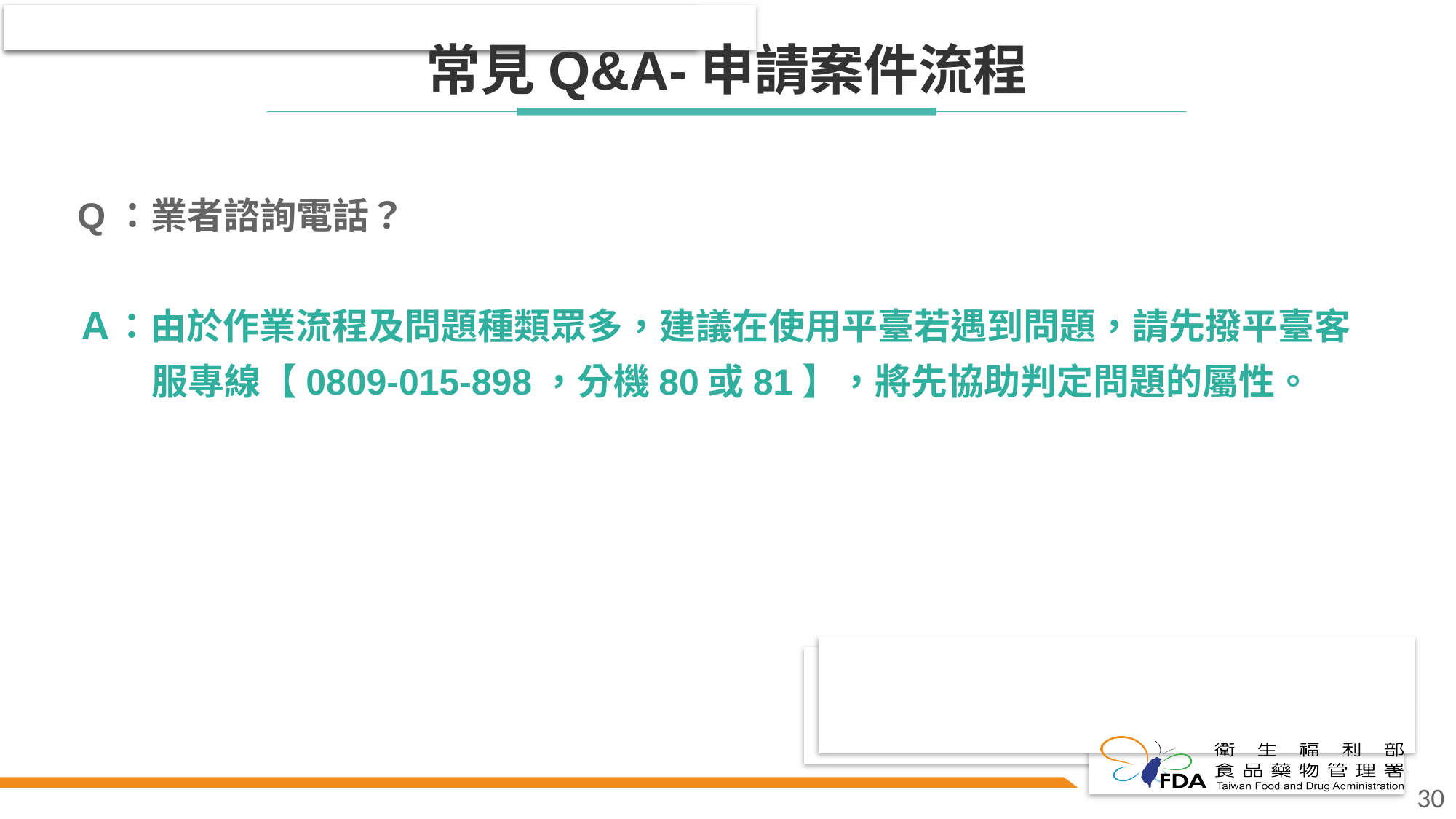

# 常見Q&A-申請案件流程

Q：業者諮詢電話？

Ａ：由於作業流程及問題種類眾多，建議在使用平臺若遇到問題，請先撥平臺客
        服專線【0809-015-898，分機80或81】，將先協助判定問題的屬性。